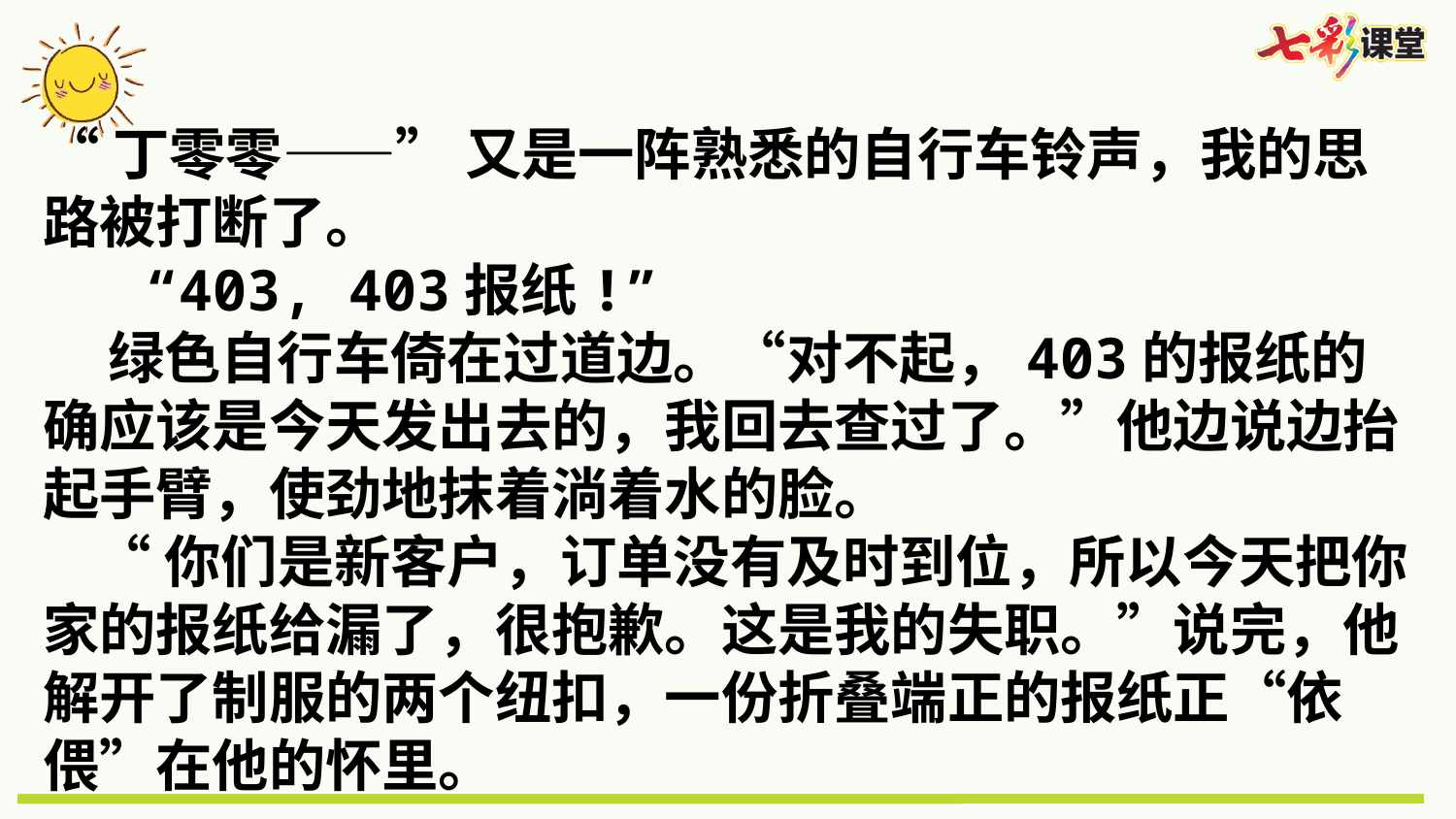

“丁零零——” 又是一阵熟悉的自行车铃声，我的思路被打断了。
   “403, 403报纸!”
    绿色自行车倚在过道边。“对不起，403的报纸的确应该是今天发出去的，我回去查过了。”他边说边抬起手臂，使劲地抹着淌着水的脸。
    “你们是新客户，订单没有及时到位，所以今天把你家的报纸给漏了，很抱歉。这是我的失职。”说完，他解开了制服的两个纽扣，一份折叠端正的报纸正“依偎”在他的怀里。